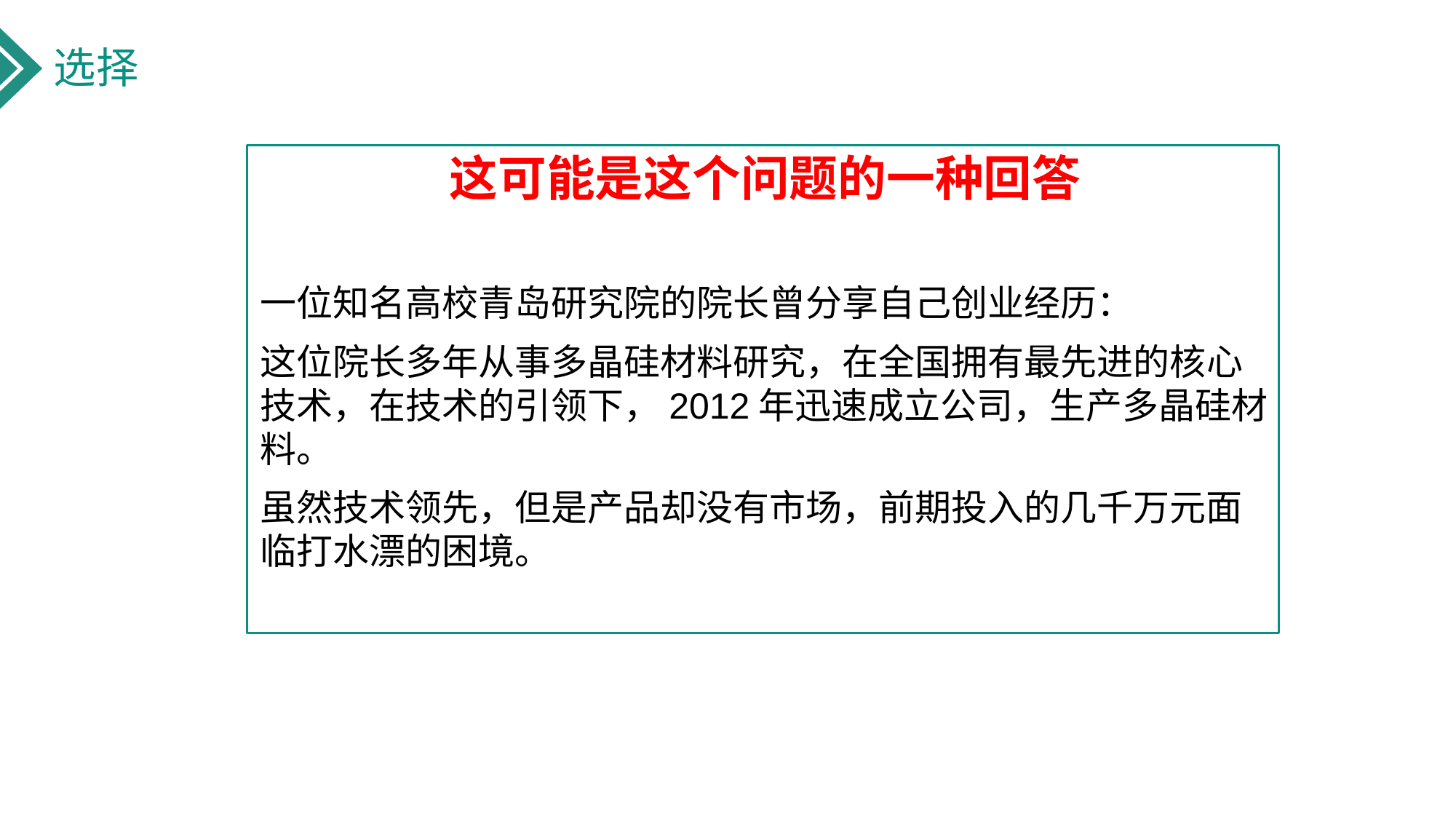

选择
这可能是这个问题的一种回答

一位知名高校青岛研究院的院长曾分享自己创业经历：
这位院长多年从事多晶硅材料研究，在全国拥有最先进的核心技术，在技术的引领下，2012年迅速成立公司，生产多晶硅材料。
虽然技术领先，但是产品却没有市场，前期投入的几千万元面临打水漂的困境。

40